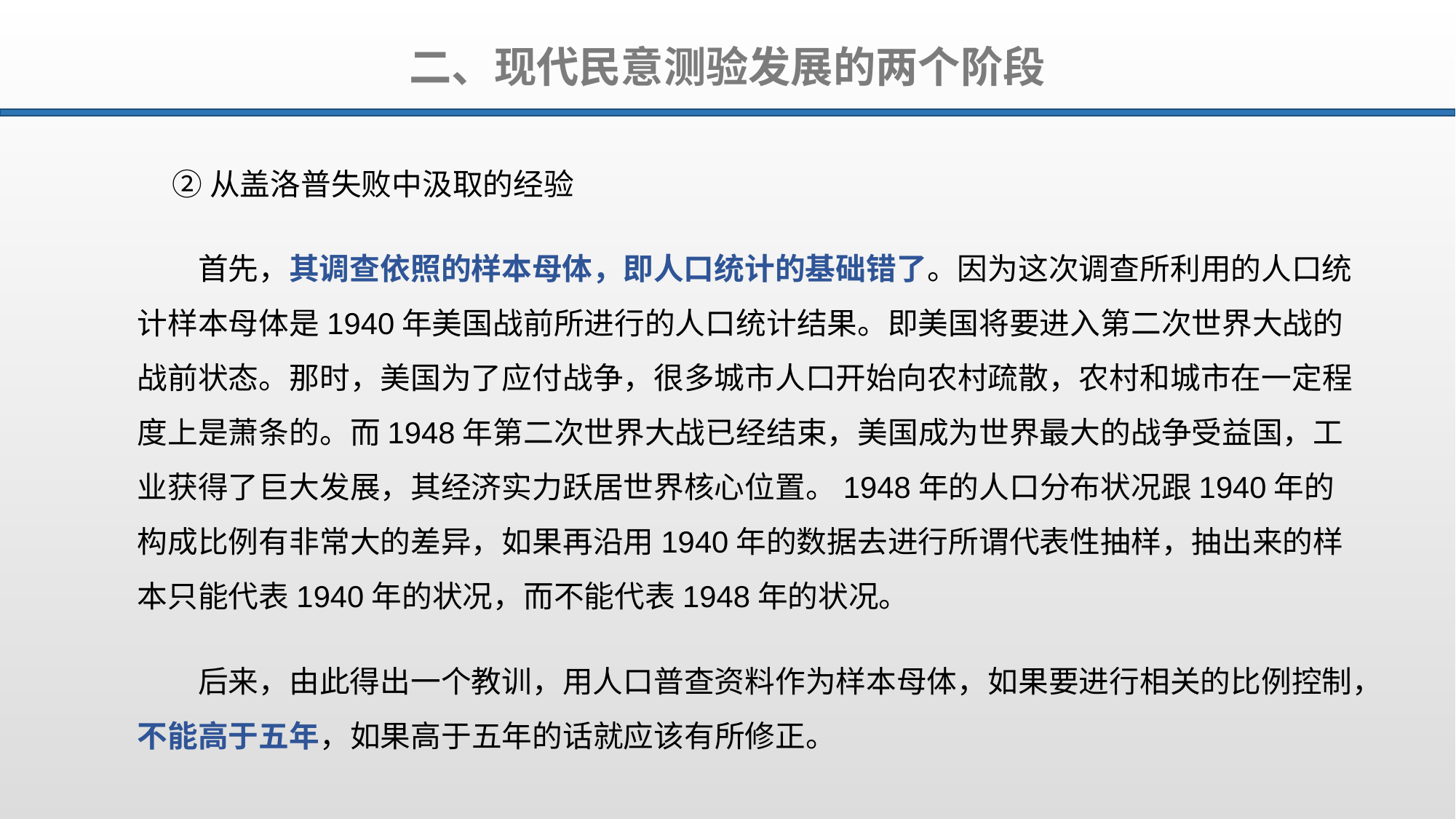

二、现代民意测验发展的两个阶段

②从盖洛普失败中汲取的经验
首先，其调查依照的样本母体，即人口统计的基础错了。因为这次调查所利用的人口统计样本母体是1940年美国战前所进行的人口统计结果。即美国将要进入第二次世界大战的战前状态。那时，美国为了应付战争，很多城市人口开始向农村疏散，农村和城市在一定程度上是萧条的。而1948年第二次世界大战已经结束，美国成为世界最大的战争受益国，工业获得了巨大发展，其经济实力跃居世界核心位置。1948年的人口分布状况跟1940年的构成比例有非常大的差异，如果再沿用1940年的数据去进行所谓代表性抽样，抽出来的样本只能代表1940年的状况，而不能代表1948年的状况。
后来，由此得出一个教训，用人口普查资料作为样本母体，如果要进行相关的比例控制，不能高于五年，如果高于五年的话就应该有所修正。